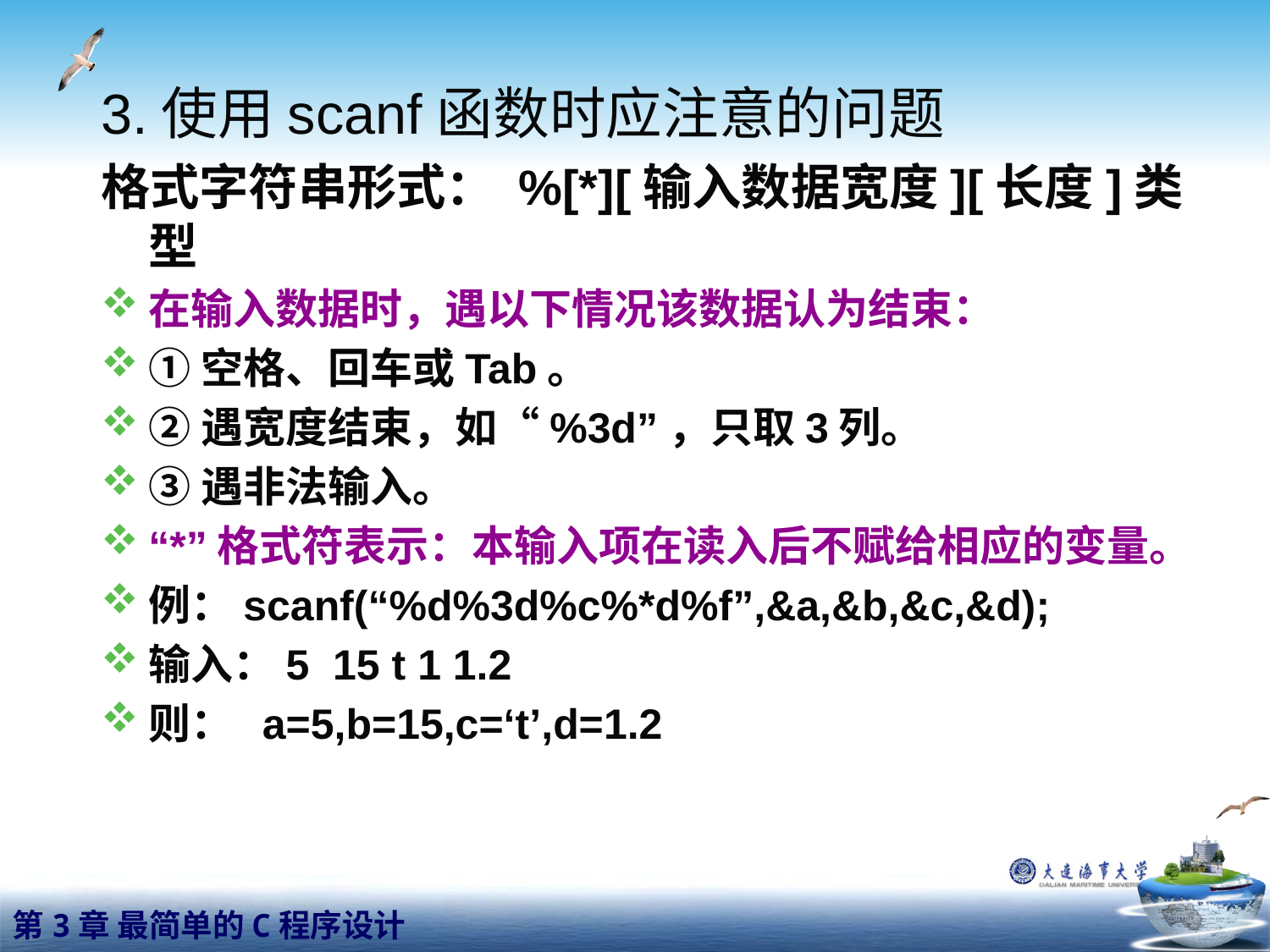

3.使用scanf函数时应注意的问题
格式字符串形式： %[*][输入数据宽度][长度]类型
在输入数据时，遇以下情况该数据认为结束：
①空格、回车或Tab。
②遇宽度结束，如“%3d”，只取3列。
③遇非法输入。
“*”格式符表示：本输入项在读入后不赋给相应的变量。
例：scanf(“%d%3d%c%*d%f”,&a,&b,&c,&d);
输入：5  15 t 1 1.2
则：  a=5,b=15,c=‘t’,d=1.2